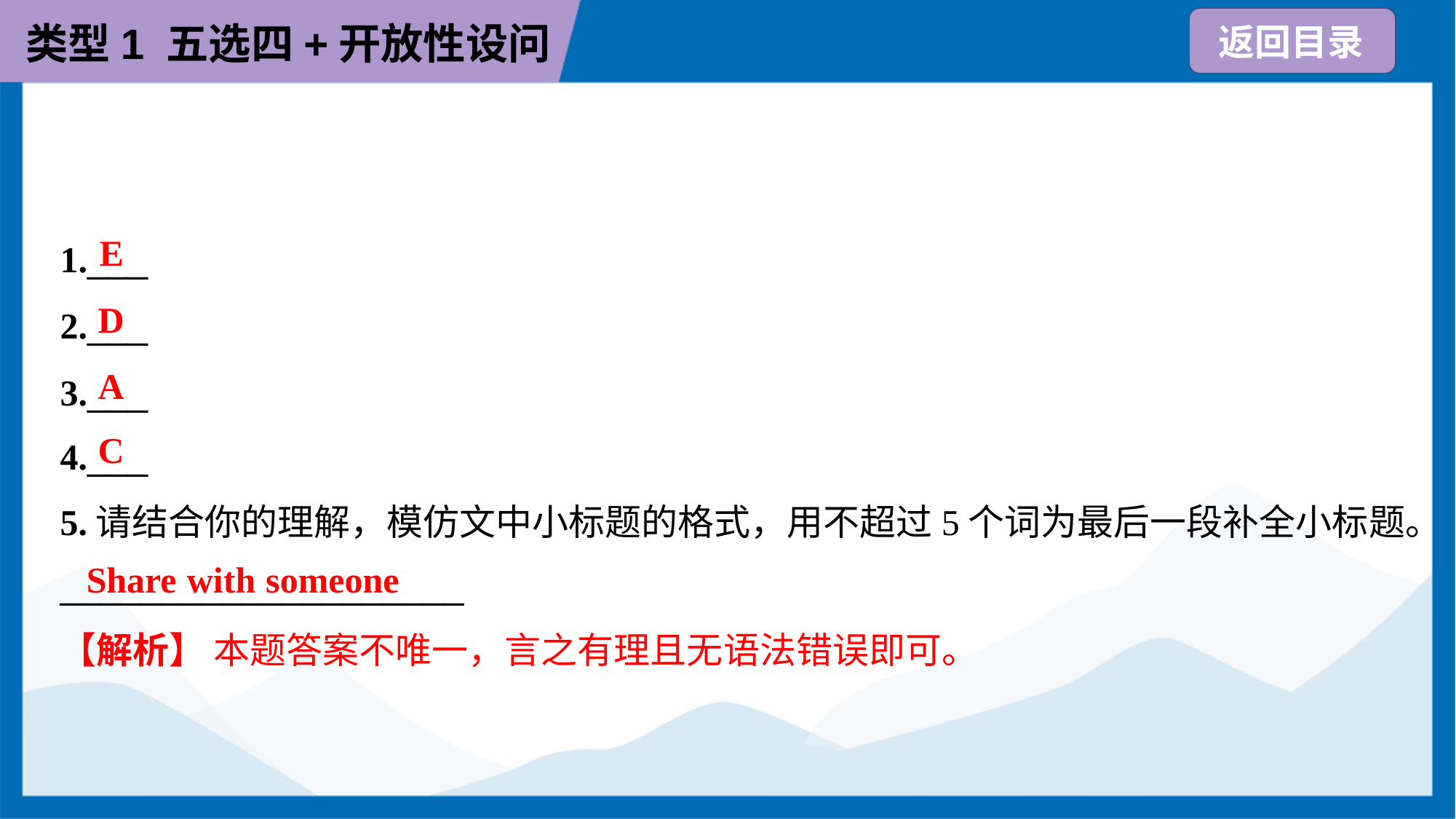

E
1.___
2.___
3.___
4.___
D
A
C
5.请结合你的理解，模仿文中小标题的格式，用不超过5个词为最后一段补全小标题。
____________________
Share with someone
【解析】 本题答案不唯一，言之有理且无语法错误即可。